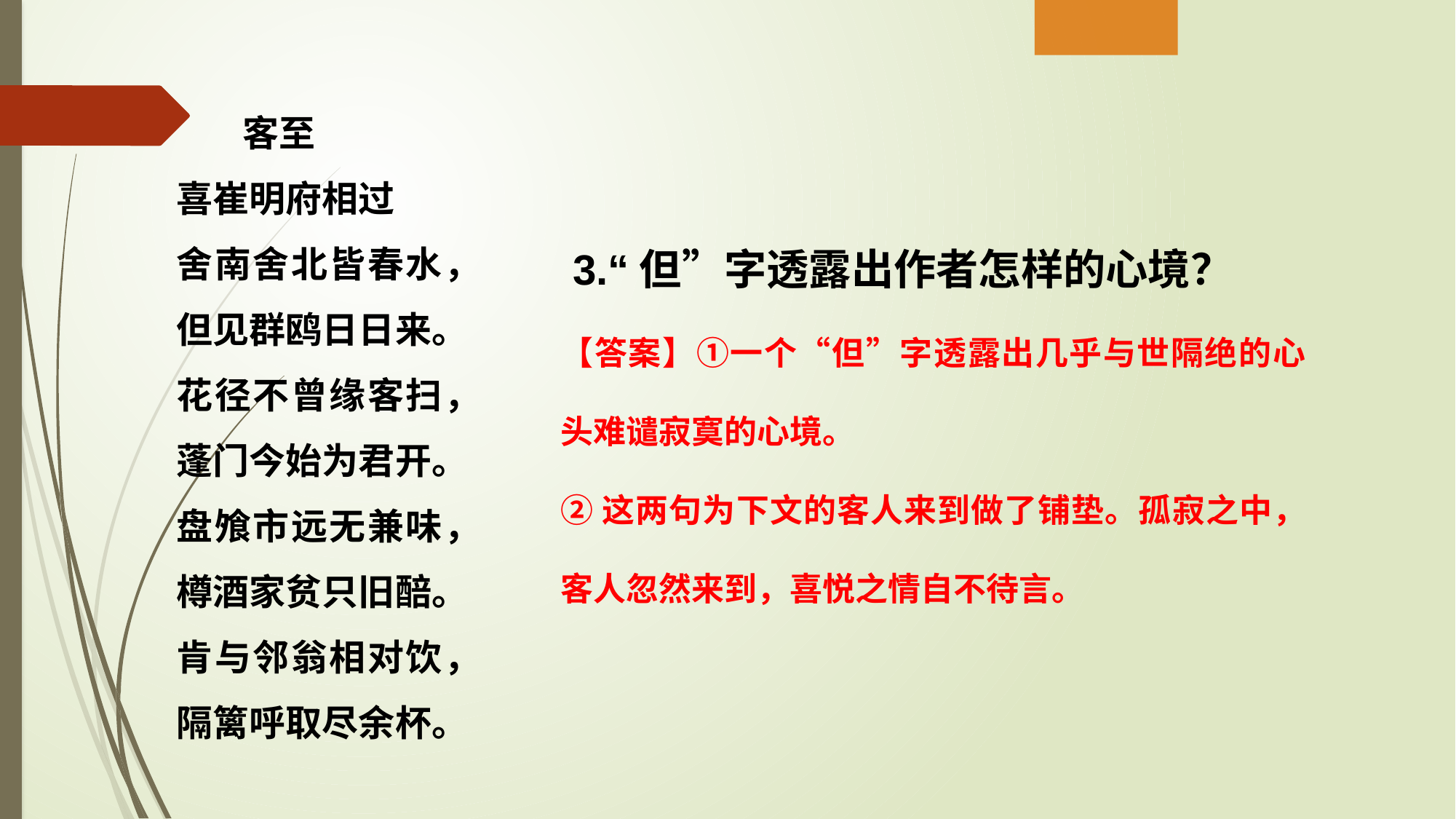

客至
喜崔明府相过
舍南舍北皆春水，但见群鸥日日来。
花径不曾缘客扫，蓬门今始为君开。
盘飧市远无兼味，樽酒家贫只旧醅。
肯与邻翁相对饮，隔篱呼取尽余杯。

 3.“但”字透露出作者怎样的心境？
【答案】①一个“但”字透露出几乎与世隔绝的心头难谴寂寞的心境。
②这两句为下文的客人来到做了铺垫。孤寂之中，客人忽然来到，喜悦之情自不待言。